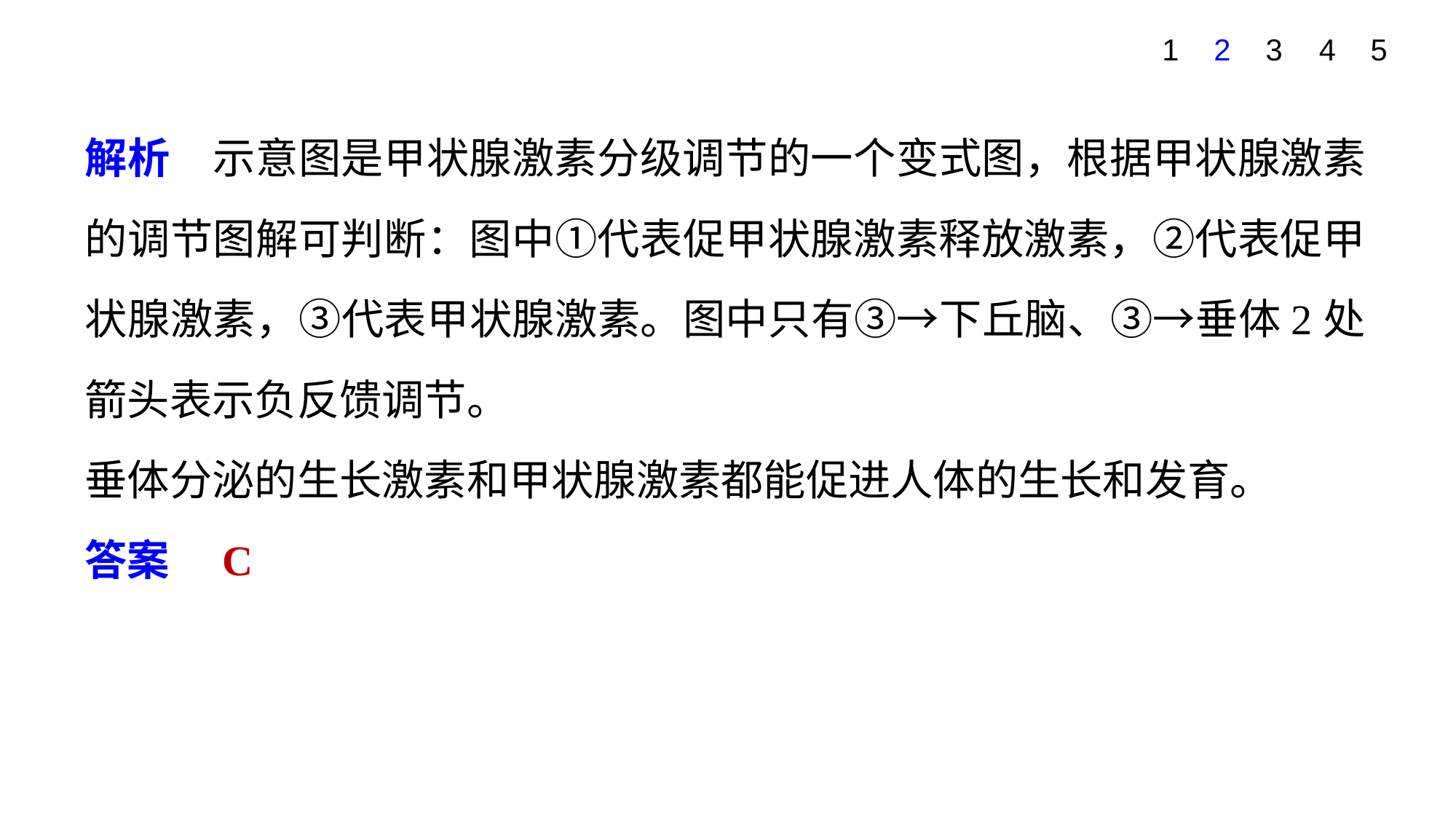

1
2
3
4
5
解析　示意图是甲状腺激素分级调节的一个变式图，根据甲状腺激素的调节图解可判断：图中①代表促甲状腺激素释放激素，②代表促甲状腺激素，③代表甲状腺激素。图中只有③→下丘脑、③→垂体2处箭头表示负反馈调节。
垂体分泌的生长激素和甲状腺激素都能促进人体的生长和发育。
答案　C